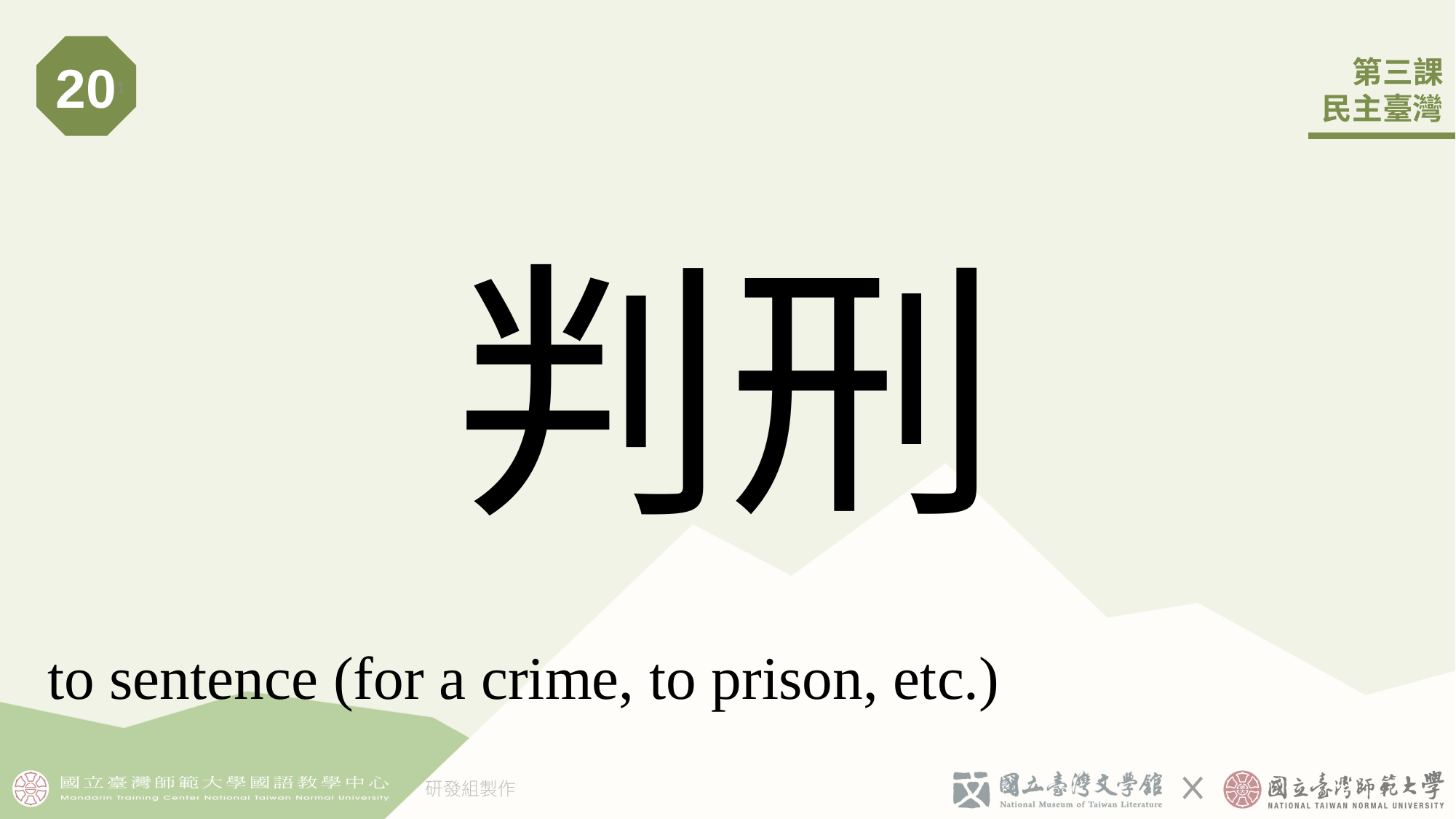

20
21
# 判刑
to sentence (for a crime, to prison, etc.)